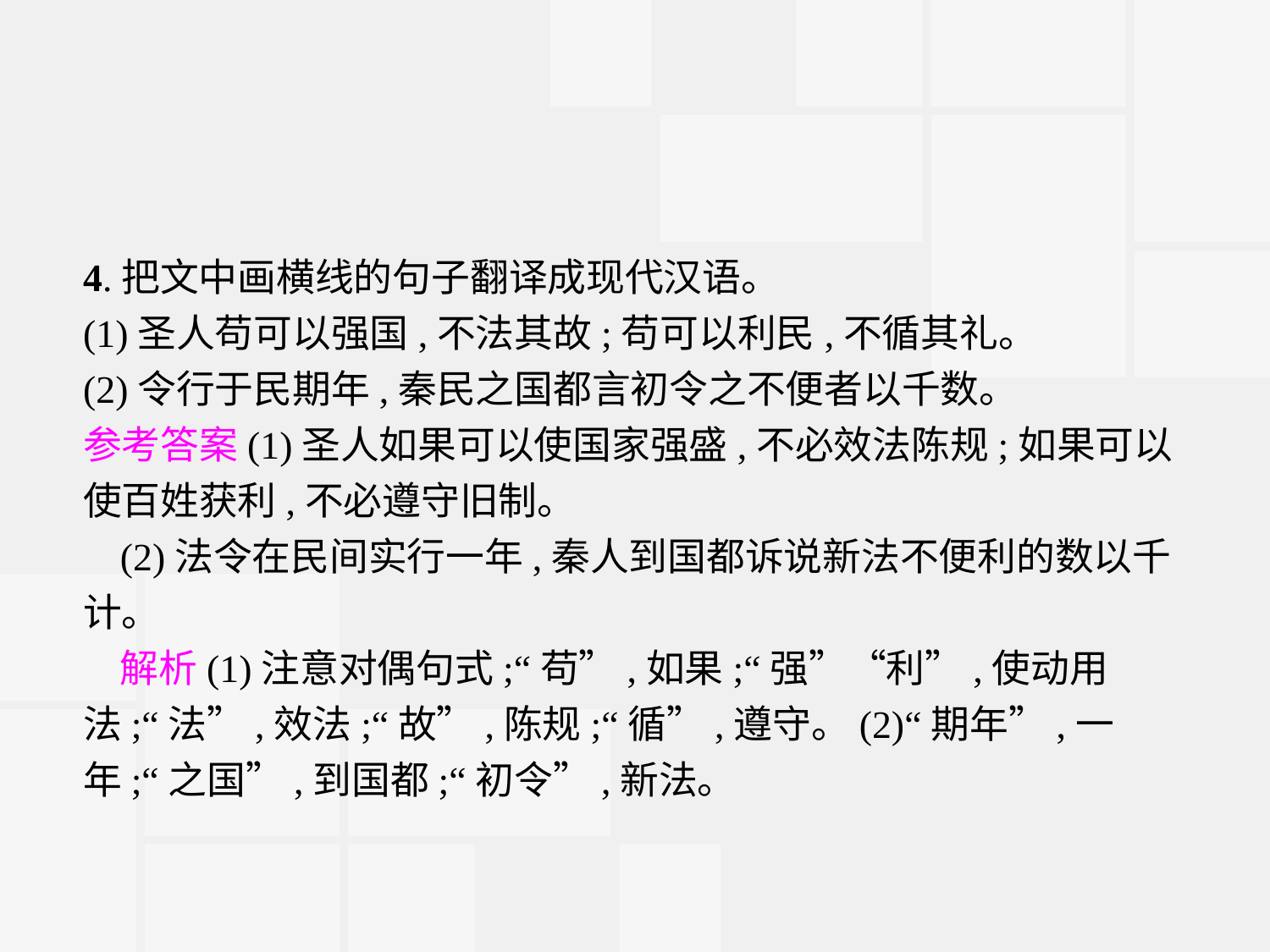

4.把文中画横线的句子翻译成现代汉语。
(1)圣人苟可以强国,不法其故;苟可以利民,不循其礼。
(2)令行于民期年,秦民之国都言初令之不便者以千数。
参考答案(1)圣人如果可以使国家强盛,不必效法陈规;如果可以使百姓获利,不必遵守旧制。
(2)法令在民间实行一年,秦人到国都诉说新法不便利的数以千计。
解析(1)注意对偶句式;“苟”,如果;“强”“利”,使动用法;“法”,效法;“故”,陈规;“循”,遵守。(2)“期年”,一年;“之国”,到国都;“初令”,新法。